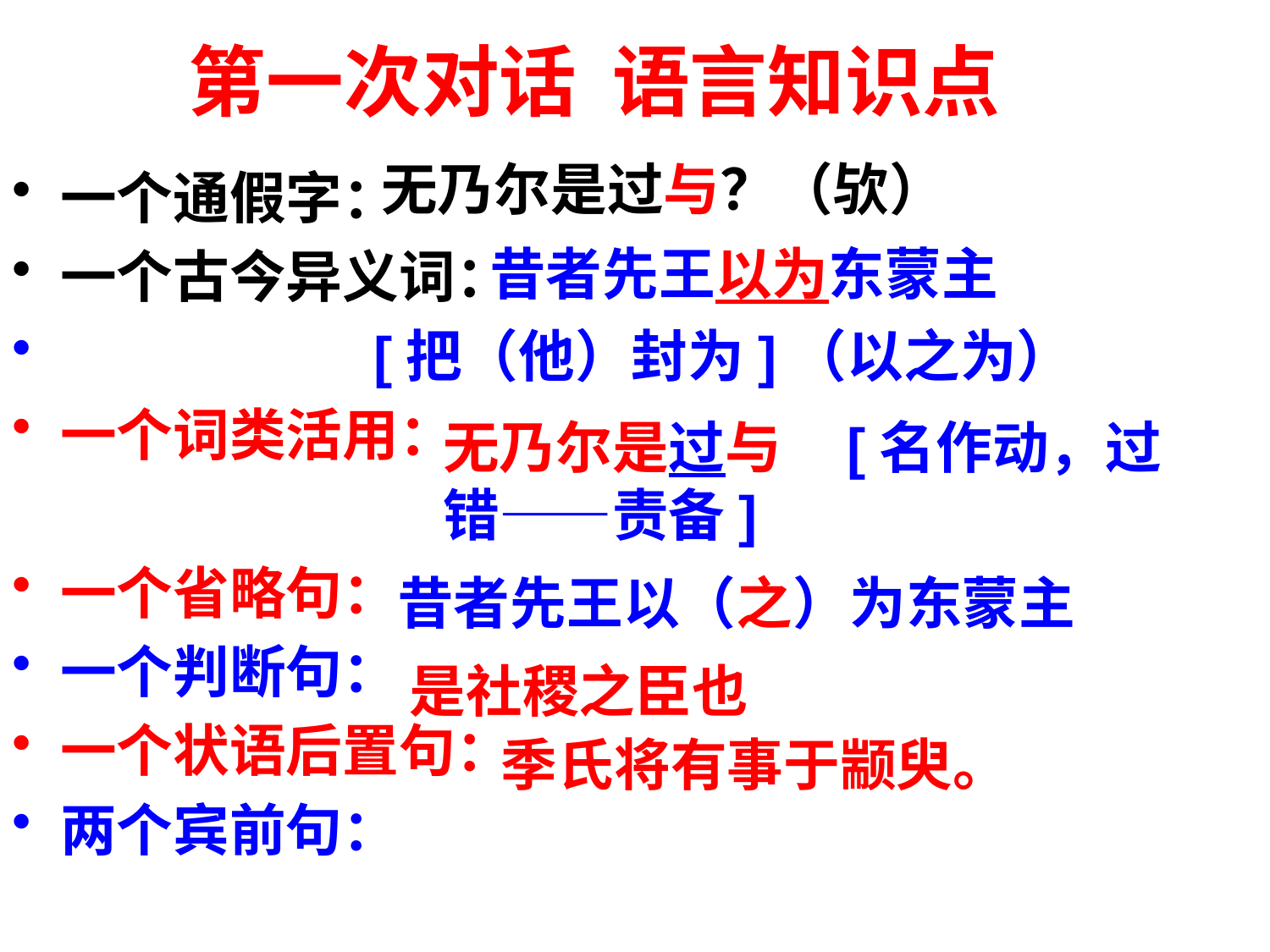

# 第一次对话  语言知识点
无乃尔是过与？（欤）
一个通假字：
一个古今异义词：
                    [把（他）封为]（以之为）
一个词类活用：

一个省略句：
一个判断句：
一个状语后置句：
两个宾前句：
昔者先王以为东蒙主
无乃尔是过与    [名作动，过错——责备]
昔者先王以（之）为东蒙主
是社稷之臣也
季氏将有事于颛臾。